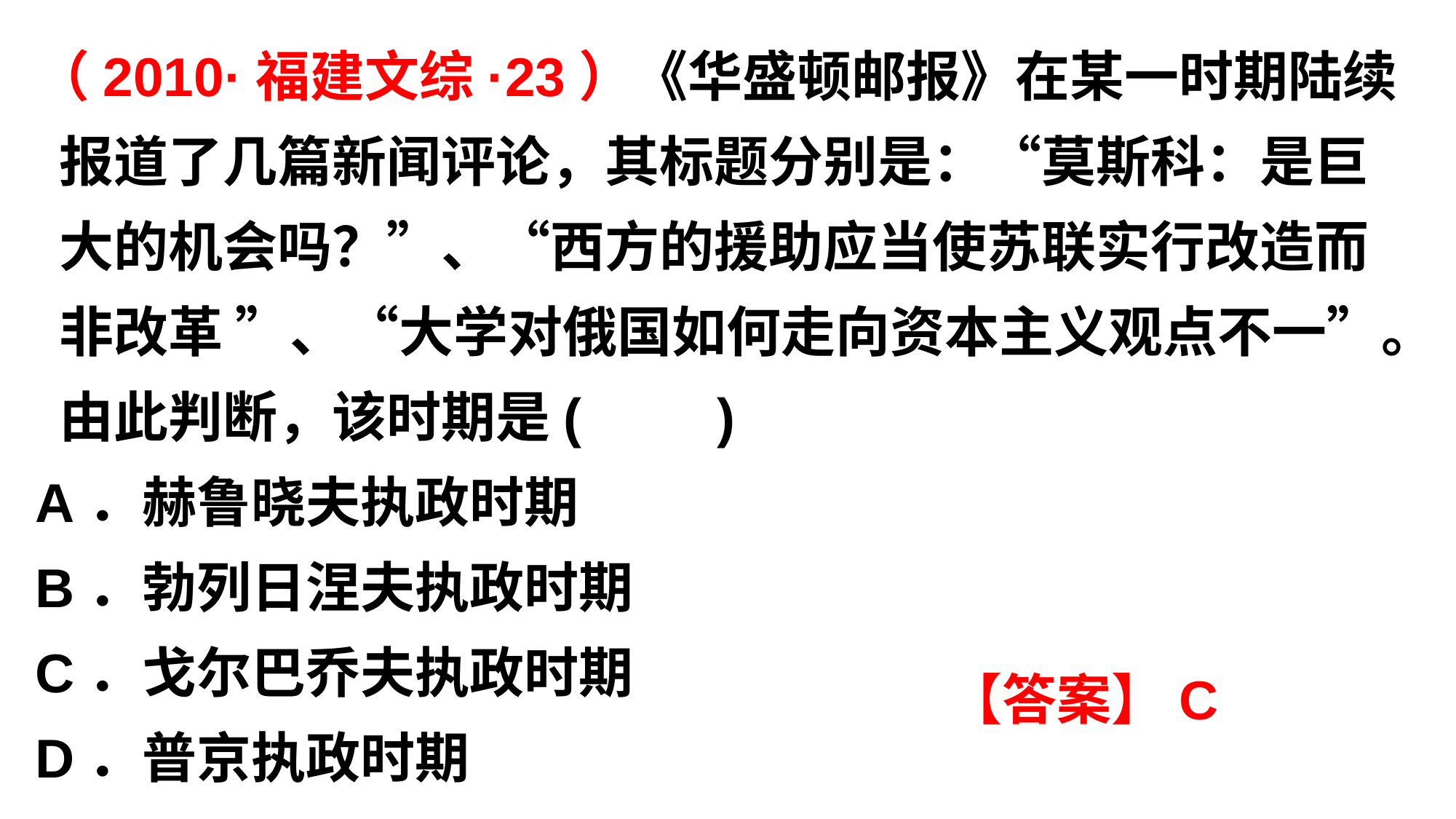

（2010·福建文综·23）《华盛顿邮报》在某一时期陆续报道了几篇新闻评论，其标题分别是：“莫斯科：是巨大的机会吗？”、“西方的援助应当使苏联实行改造而非改革 ”、“大学对俄国如何走向资本主义观点不一”。由此判断，该时期是(　　)
A．赫鲁晓夫执政时期
B．勃列日涅夫执政时期
C．戈尔巴乔夫执政时期
D．普京执政时期
【答案】C